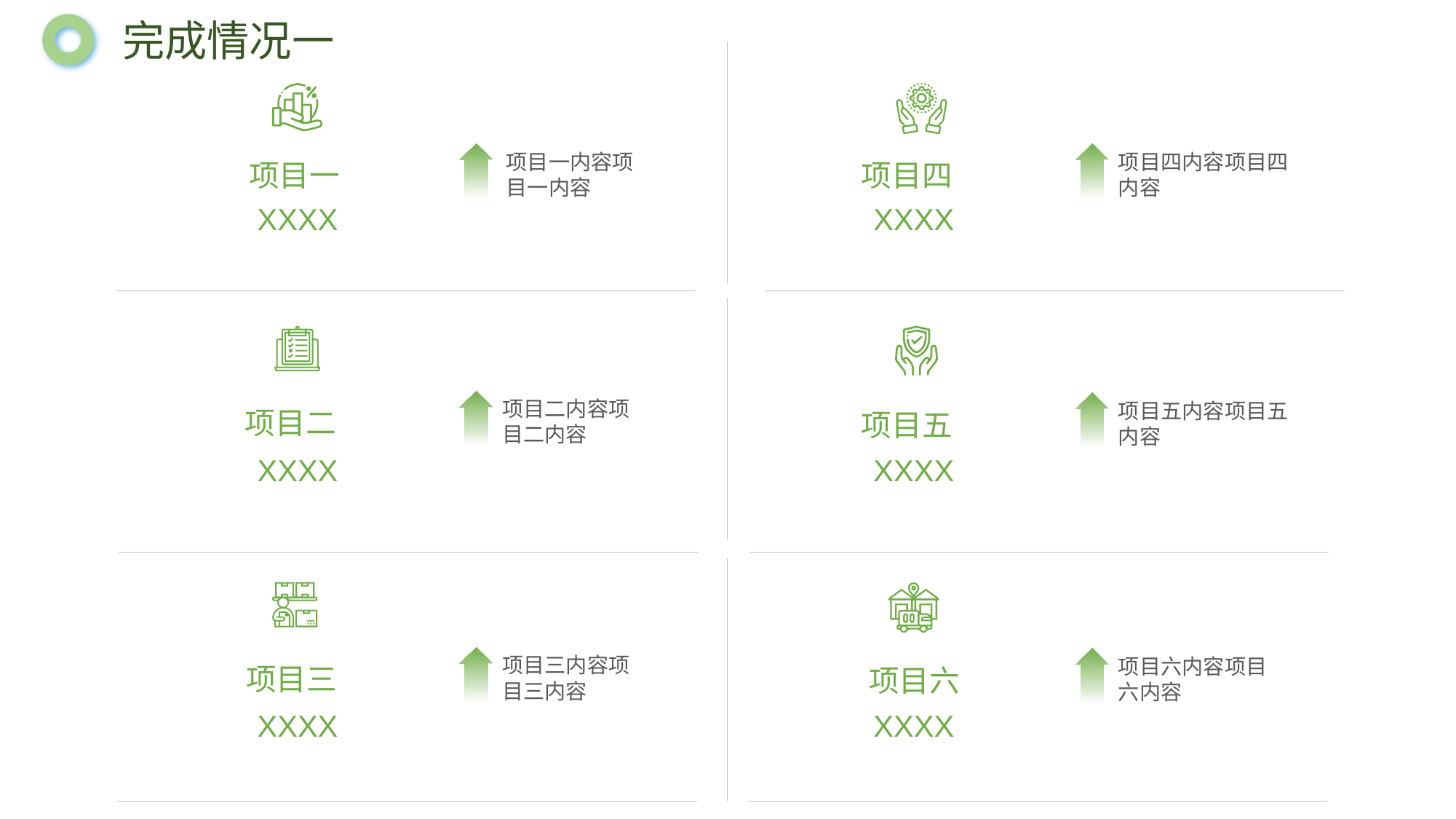

完成情况一

项目一内容项目一内容

项目四内容项目四内容
项目一
项目四
XXXX
XXXX

项目二内容项目二内容

项目五内容项目五内容
项目二
项目五
XXXX
XXXX

项目三内容项目三内容

项目六内容项目六内容
项目三
项目六
XXXX
XXXX